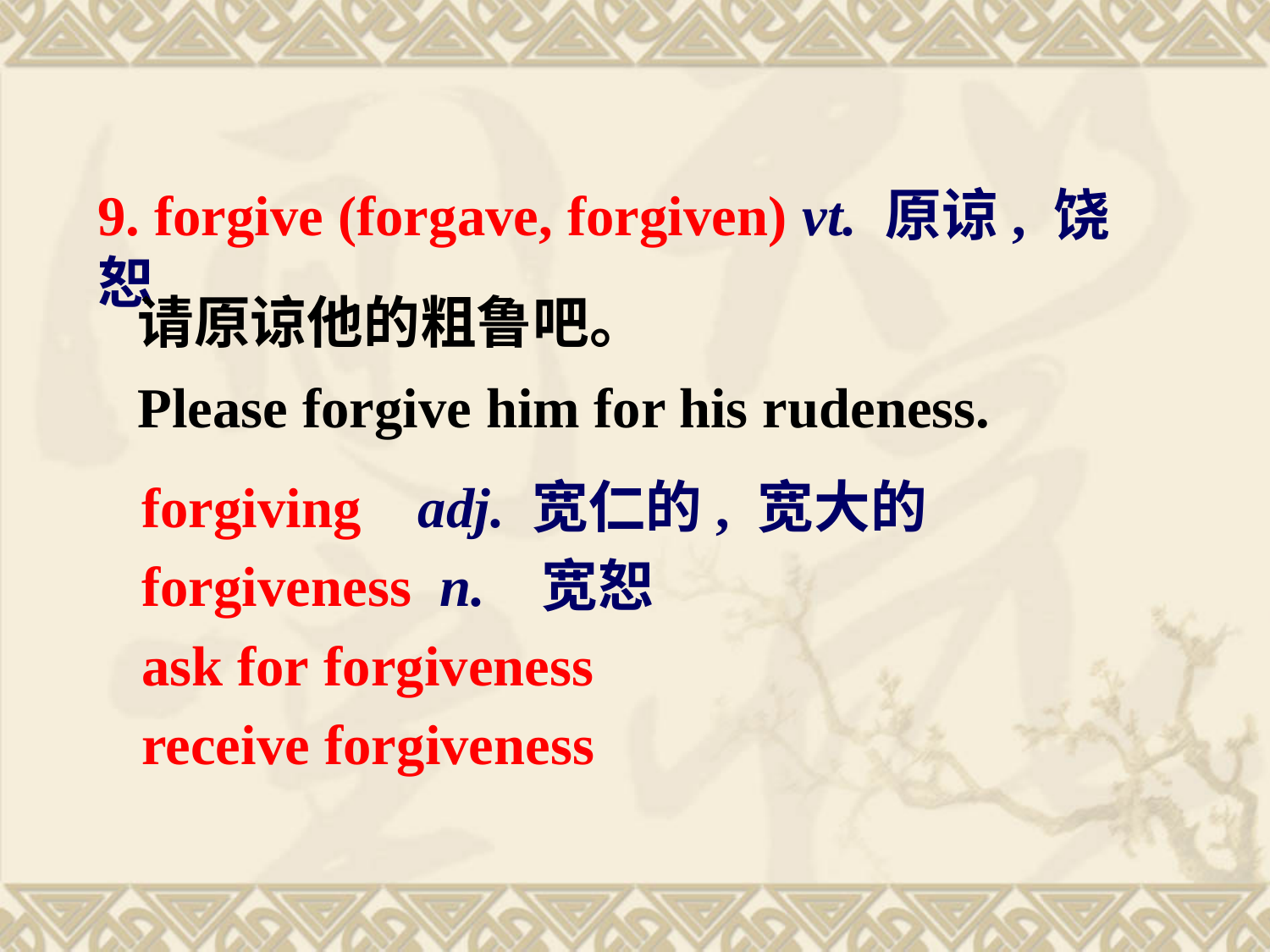

9. forgive (forgave, forgiven) vt. 原谅, 饶恕
请原谅他的粗鲁吧。
Please forgive him for his rudeness.
forgiving    adj. 宽仁的, 宽大的
forgiveness  n.   宽恕
ask for forgiveness
receive forgiveness